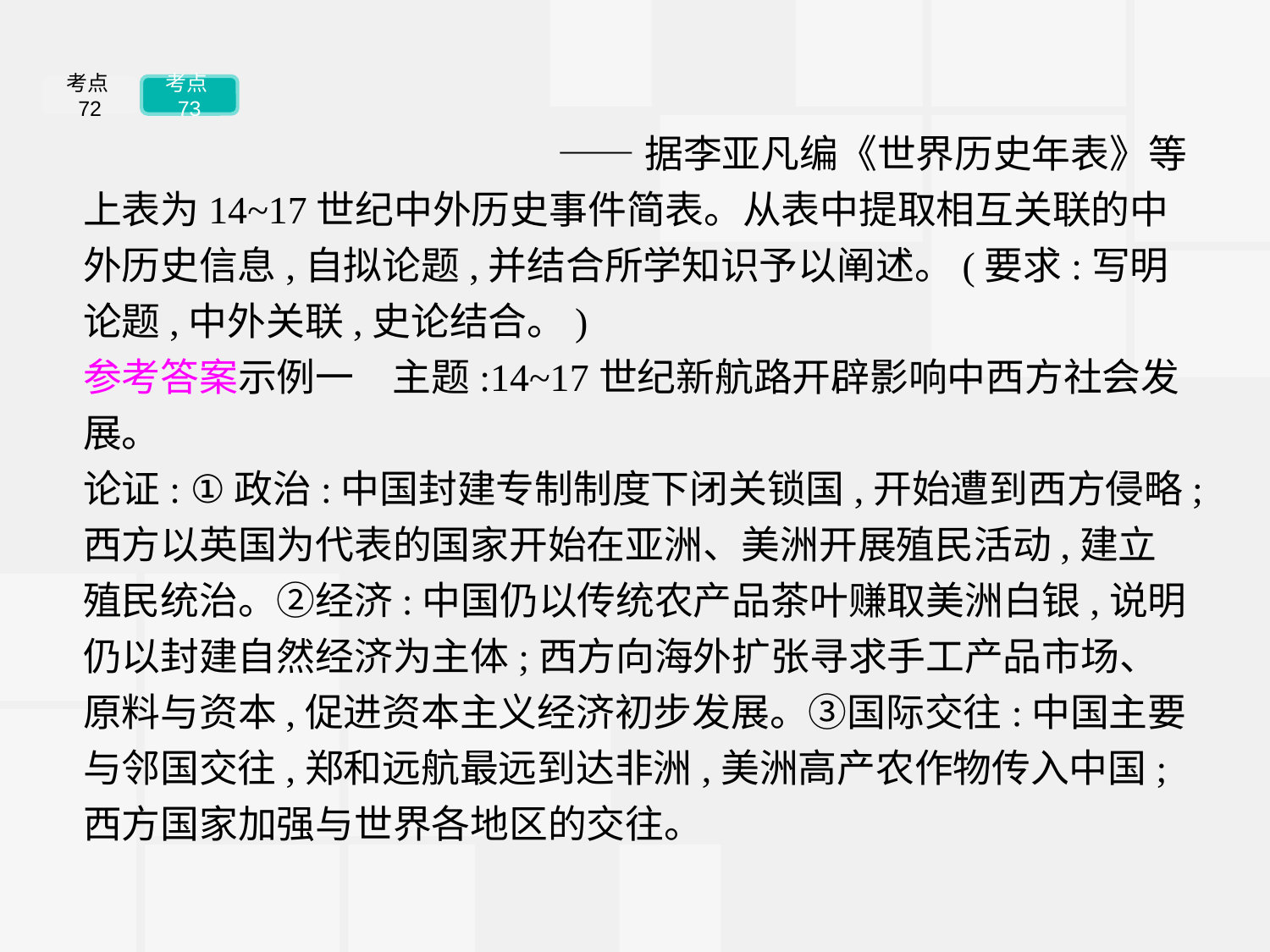

考点72
考点73
——据李亚凡编《世界历史年表》等
上表为14~17世纪中外历史事件简表。从表中提取相互关联的中外历史信息,自拟论题,并结合所学知识予以阐述。(要求:写明论题,中外关联,史论结合。)
参考答案示例一　主题:14~17世纪新航路开辟影响中西方社会发展。
论证: ①政治:中国封建专制制度下闭关锁国,开始遭到西方侵略;西方以英国为代表的国家开始在亚洲、美洲开展殖民活动,建立殖民统治。②经济:中国仍以传统农产品茶叶赚取美洲白银,说明仍以封建自然经济为主体;西方向海外扩张寻求手工产品市场、原料与资本,促进资本主义经济初步发展。③国际交往:中国主要与邻国交往,郑和远航最远到达非洲,美洲高产农作物传入中国;西方国家加强与世界各地区的交往。